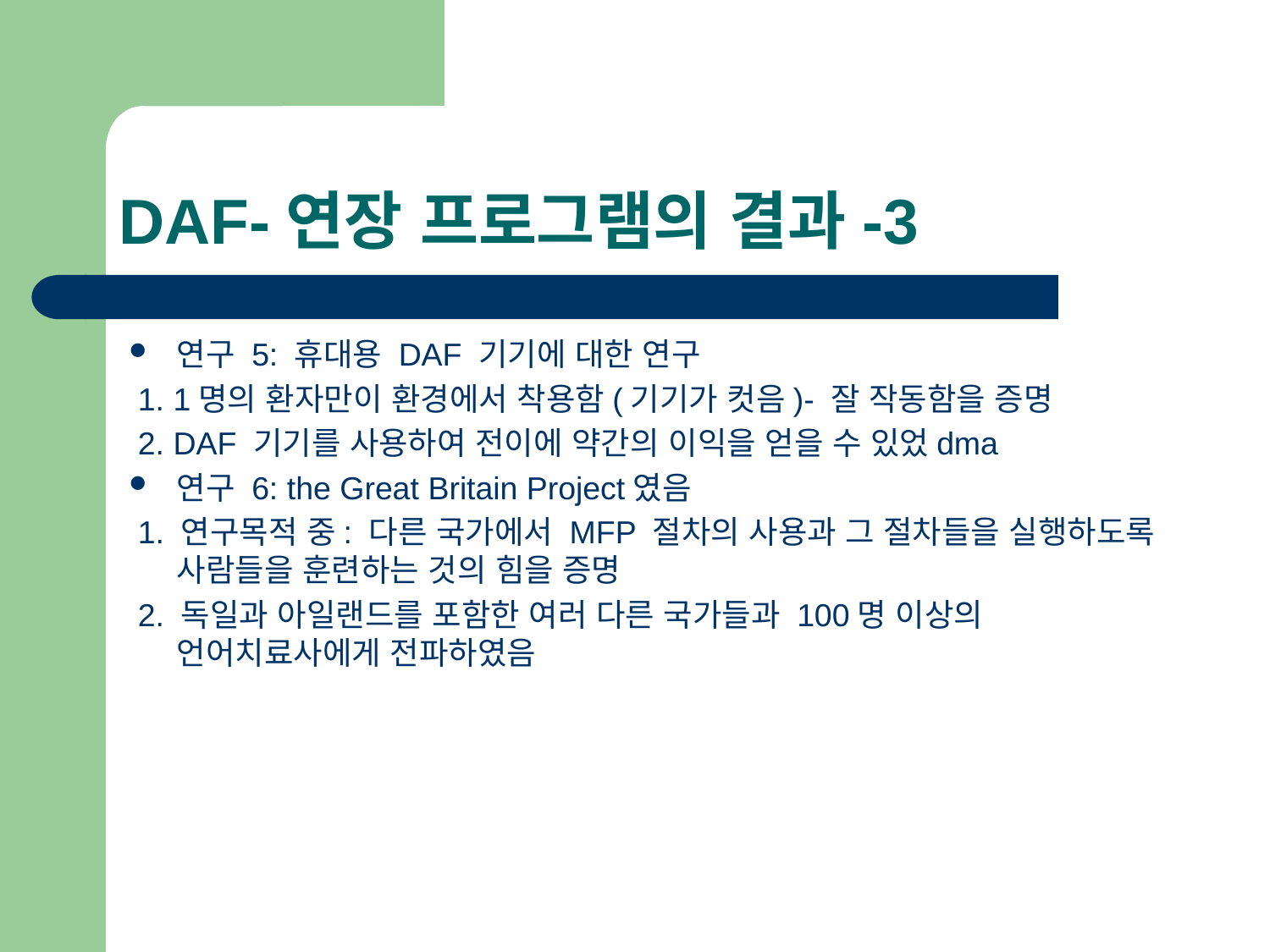

# DAF-연장 프로그램의 결과-3
연구 5: 휴대용 DAF 기기에 대한 연구
 1. 1명의 환자만이 환경에서 착용함(기기가 컷음)- 잘 작동함을 증명
 2. DAF 기기를 사용하여 전이에 약간의 이익을 얻을 수 있었dma
연구 6: the Great Britain Project였음
 1. 연구목적 중: 다른 국가에서 MFP 절차의 사용과 그 절차들을 실행하도록 사람들을 훈련하는 것의 힘을 증명
 2. 독일과 아일랜드를 포함한 여러 다른 국가들과 100명 이상의 언어치료사에게 전파하였음